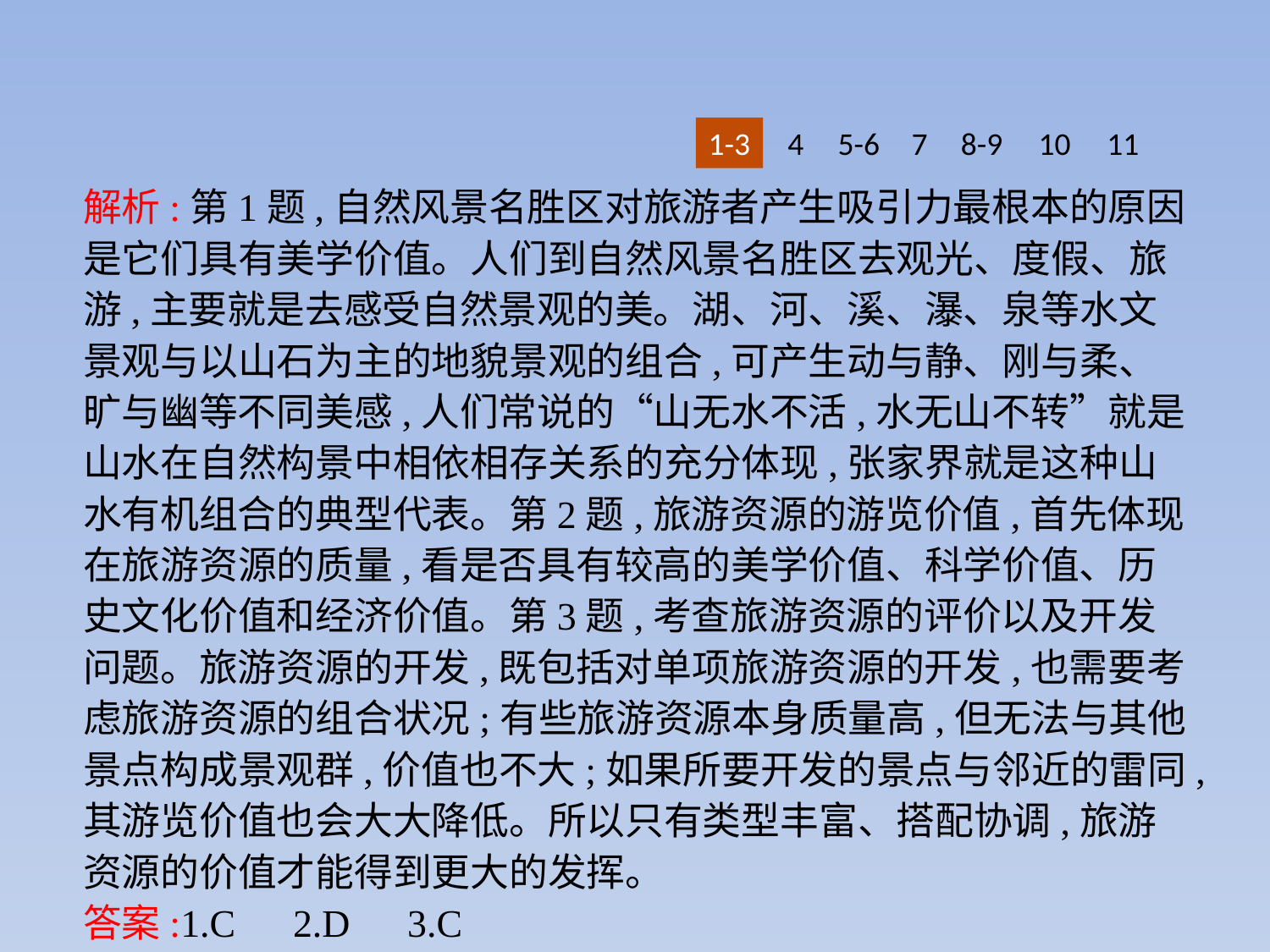

1-3
4
5-6
7
8-9
10
11
解析:第1题,自然风景名胜区对旅游者产生吸引力最根本的原因是它们具有美学价值。人们到自然风景名胜区去观光、度假、旅游,主要就是去感受自然景观的美。湖、河、溪、瀑、泉等水文景观与以山石为主的地貌景观的组合,可产生动与静、刚与柔、旷与幽等不同美感,人们常说的“山无水不活,水无山不转”就是山水在自然构景中相依相存关系的充分体现,张家界就是这种山水有机组合的典型代表。第2题,旅游资源的游览价值,首先体现在旅游资源的质量,看是否具有较高的美学价值、科学价值、历史文化价值和经济价值。第3题,考查旅游资源的评价以及开发问题。旅游资源的开发,既包括对单项旅游资源的开发,也需要考虑旅游资源的组合状况;有些旅游资源本身质量高,但无法与其他景点构成景观群,价值也不大;如果所要开发的景点与邻近的雷同,其游览价值也会大大降低。所以只有类型丰富、搭配协调,旅游资源的价值才能得到更大的发挥。
答案:1.C　2.D　3.C